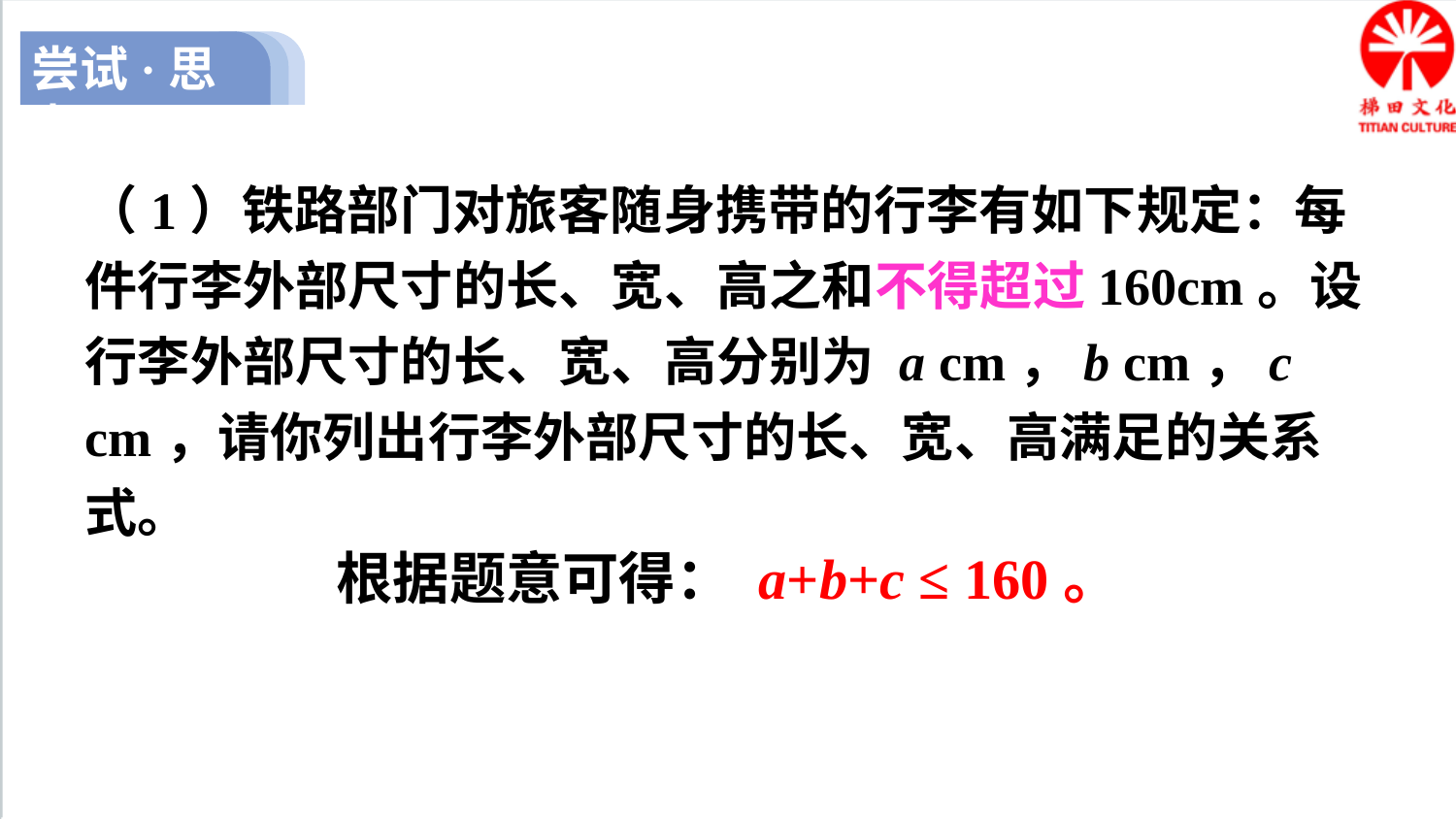

尝试·思考

（1）铁路部门对旅客随身携带的行李有如下规定：每件行李外部尺寸的长、宽、高之和不得超过160cm。设行李外部尺寸的长、宽、高分别为 a cm，b cm，c cm，请你列出行李外部尺寸的长、宽、高满足的关系式。
根据题意可得： a+b+c ≤ 160。